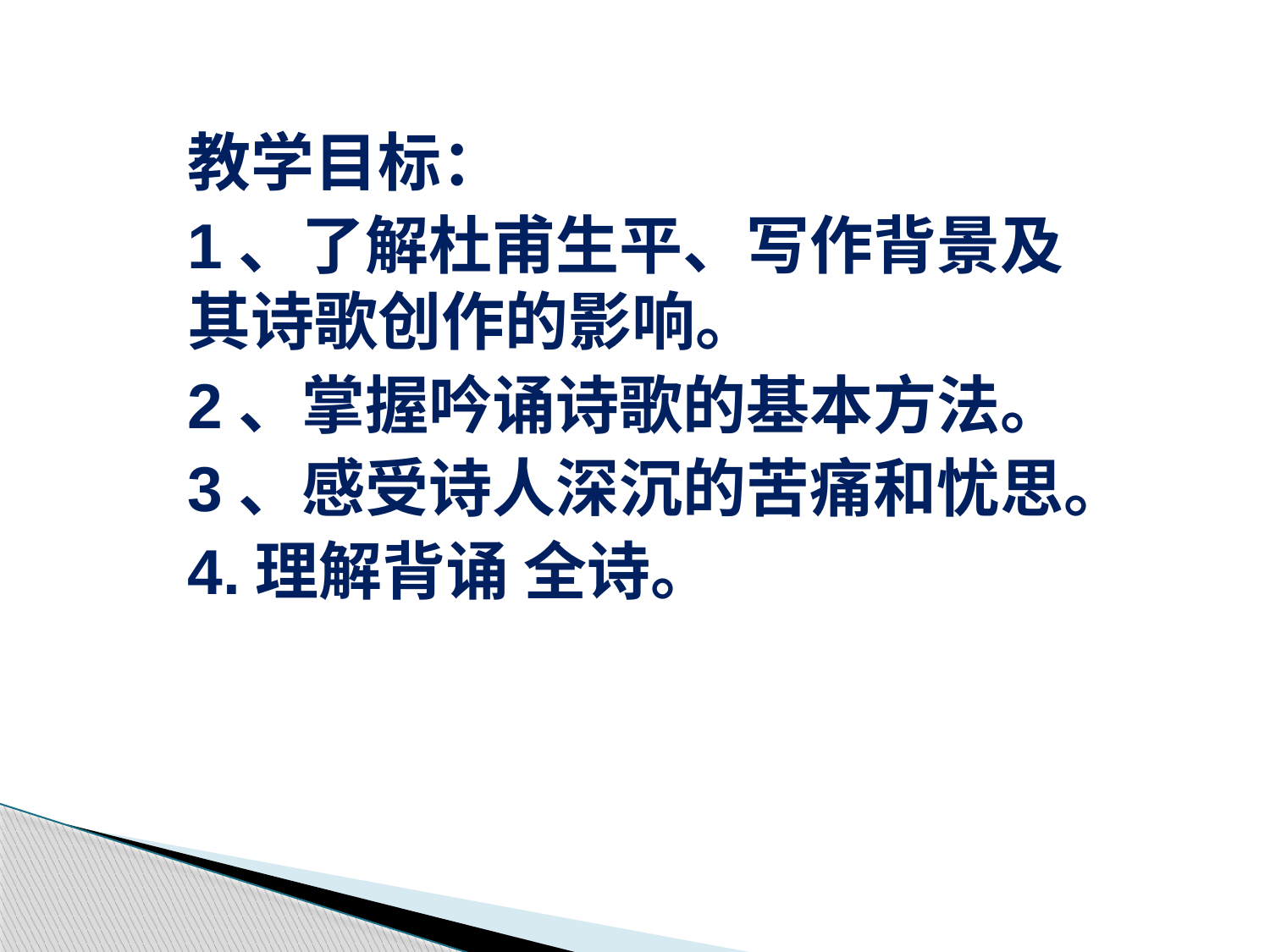

教学目标：
1、了解杜甫生平、写作背景及其诗歌创作的影响。
2、掌握吟诵诗歌的基本方法。
3、感受诗人深沉的苦痛和忧思。
4.理解背诵 全诗。